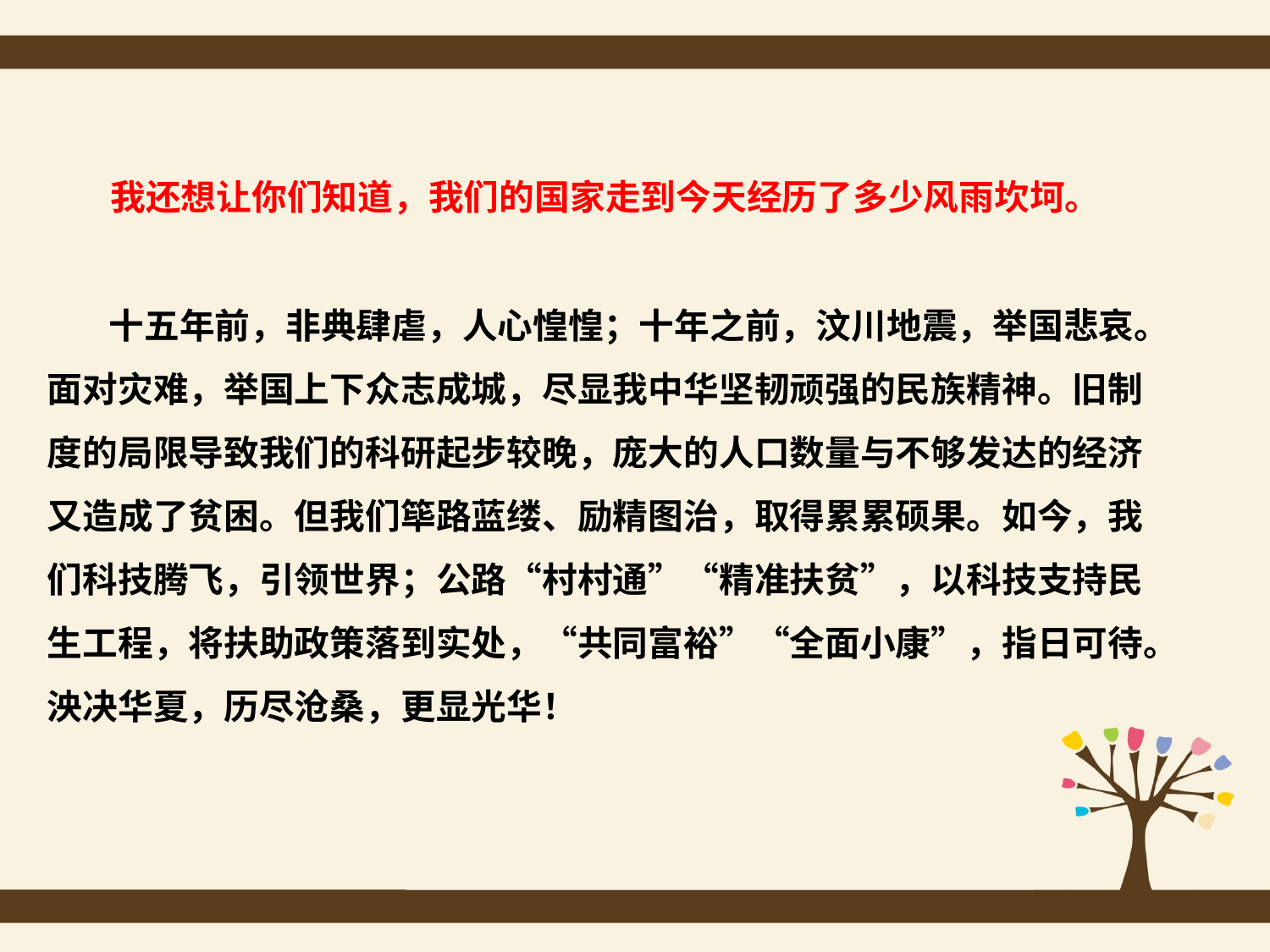

我还想让你们知道，我们的国家走到今天经历了多少风雨坎坷。

  十五年前，非典肆虐，人心惶惶；十年之前，汶川地震，举国悲哀。面对灾难，举国上下众志成城，尽显我中华坚韧顽强的民族精神。旧制度的局限导致我们的科研起步较晚，庞大的人口数量与不够发达的经济又造成了贫困。但我们筚路蓝缕、励精图治，取得累累硕果。如今，我们科技腾飞，引领世界；公路“村村通”“精准扶贫”，以科技支持民生工程，将扶助政策落到实处，“共同富裕”“全面小康”，指日可待。泱决华夏，历尽沧桑，更显光华！